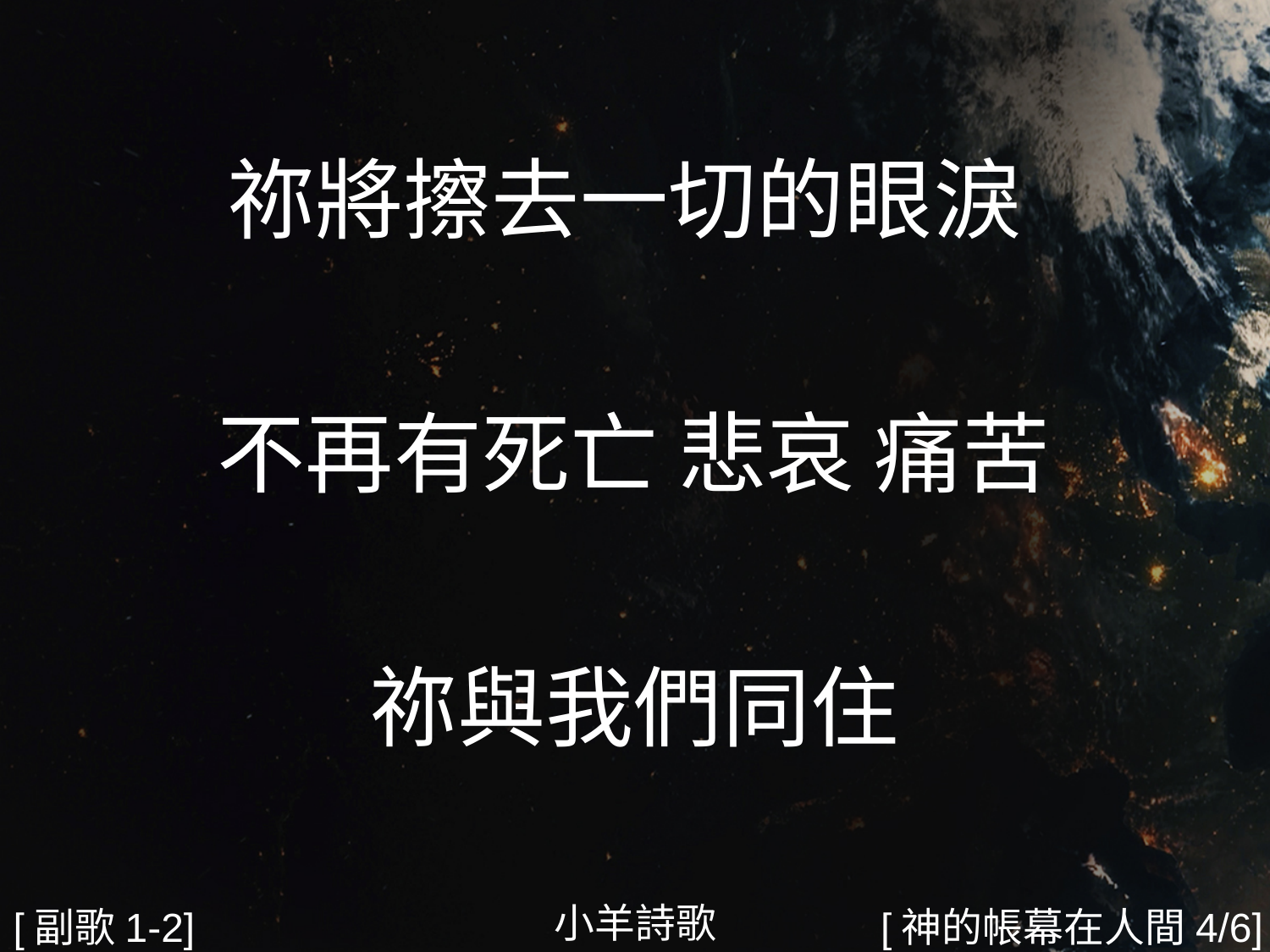

祢將擦去一切的眼淚

不再有死亡 悲哀 痛苦

祢與我們同住

#

小羊詩歌
[副歌1-2]
[神的帳幕在人間4/6]